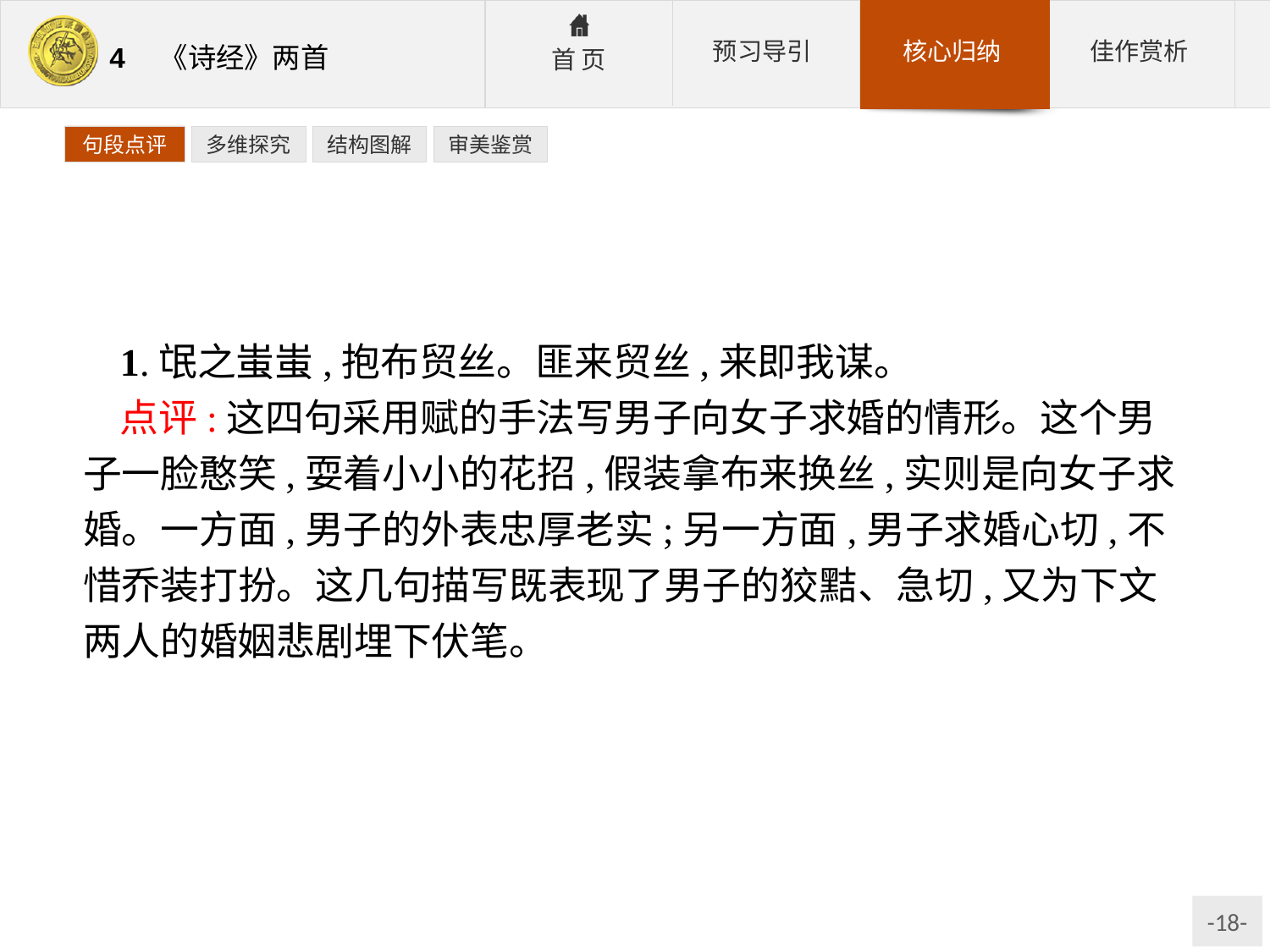

句段点评
多维探究
结构图解
审美鉴赏
1.氓之蚩蚩,抱布贸丝。匪来贸丝,来即我谋。
点评:这四句采用赋的手法写男子向女子求婚的情形。这个男子一脸憨笑,耍着小小的花招,假装拿布来换丝,实则是向女子求婚。一方面,男子的外表忠厚老实;另一方面,男子求婚心切,不惜乔装打扮。这几句描写既表现了男子的狡黠、急切,又为下文两人的婚姻悲剧埋下伏笔。